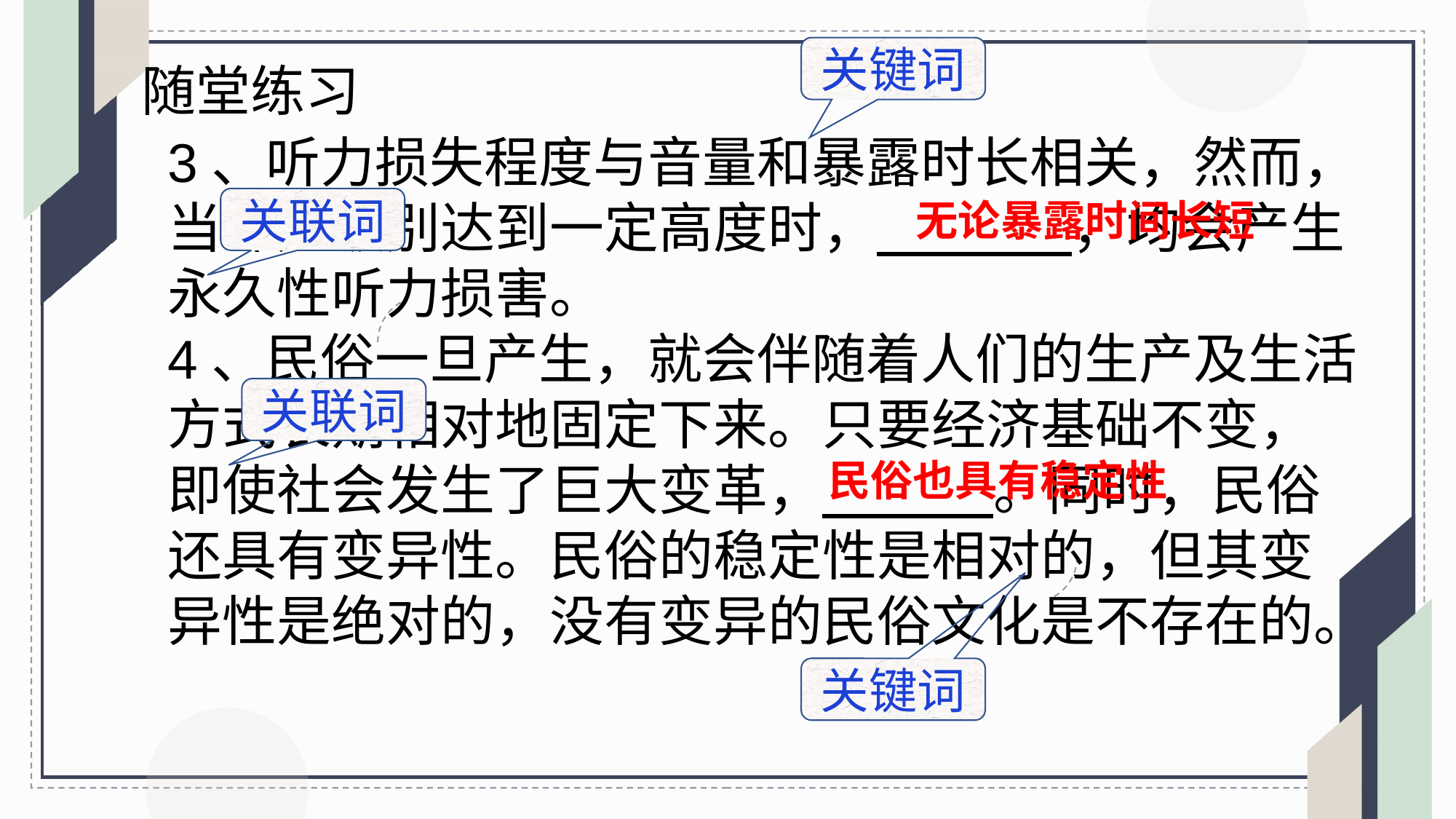

关键词
随堂练习
3、听力损失程度与音量和暴露时长相关，然而，当噪声级别达到一定高度时，                ，均会产生永久性听力损害。
4、民俗一旦产生，就会伴随着人们的生产及生活方式长期相对地固定下来。只要经济基础不变，即使社会发生了巨大变革，              。同时，民俗还具有变异性。民俗的稳定性是相对的，但其变异性是绝对的，没有变异的民俗文化是不存在的。

关联词
无论暴露时间长短

关联词
民俗也具有稳定性

关键词